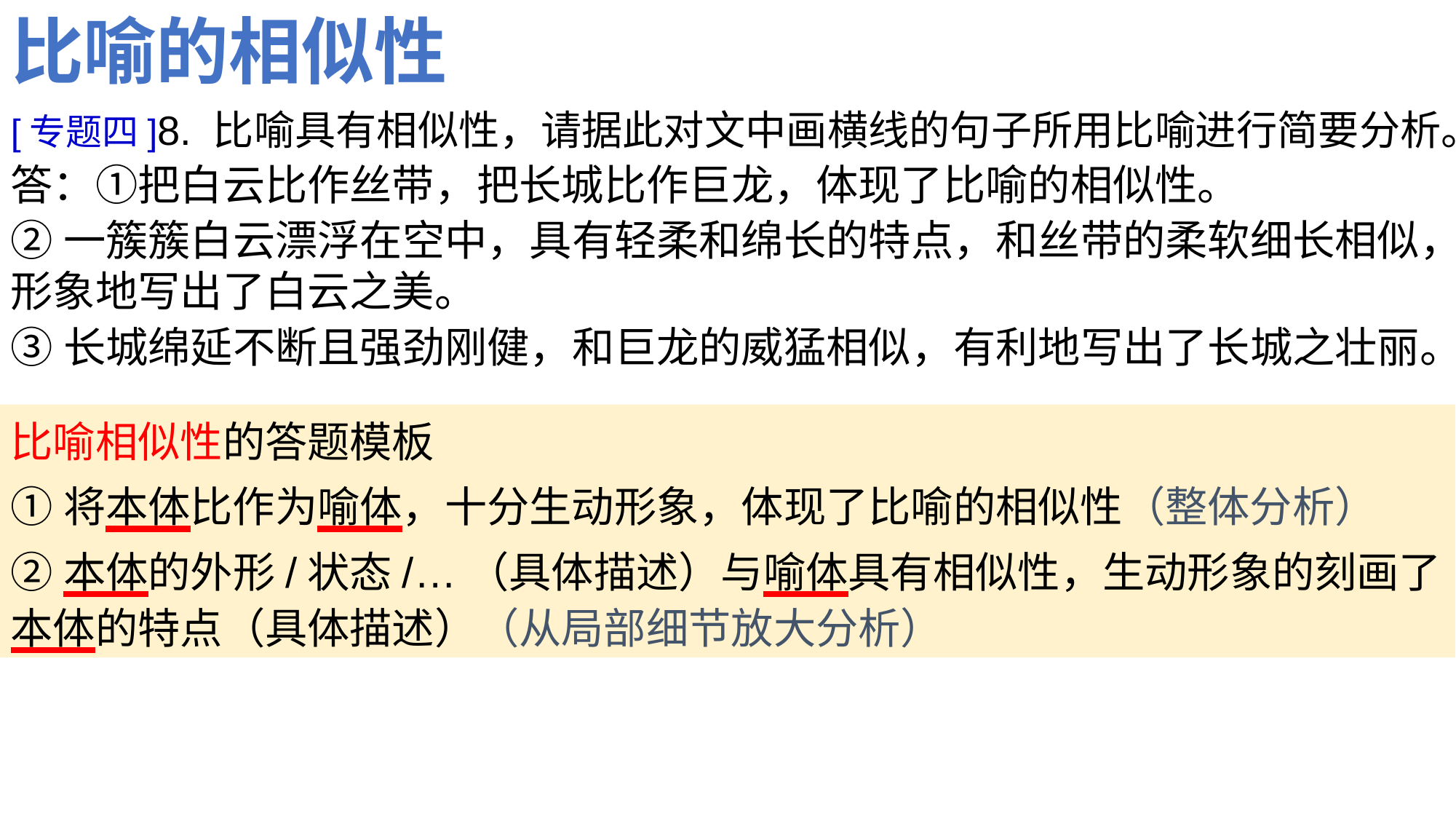

比喻的相似性
[专题四]8. 比喻具有相似性，请据此对文中画横线的句子所用比喻进行简要分析。
答：①把白云比作丝带，把长城比作巨龙，体现了比喻的相似性。
②一簇簇白云漂浮在空中，具有轻柔和绵长的特点，和丝带的柔软细长相似，形象地写出了白云之美。
③长城绵延不断且强劲刚健，和巨龙的威猛相似，有利地写出了长城之壮丽。
比喻相似性的答题模板
①将本体比作为喻体，十分生动形象，体现了比喻的相似性（整体分析）
②本体的外形/状态/…（具体描述）与喻体具有相似性，生动形象的刻画了本体的特点（具体描述）（从局部细节放大分析）